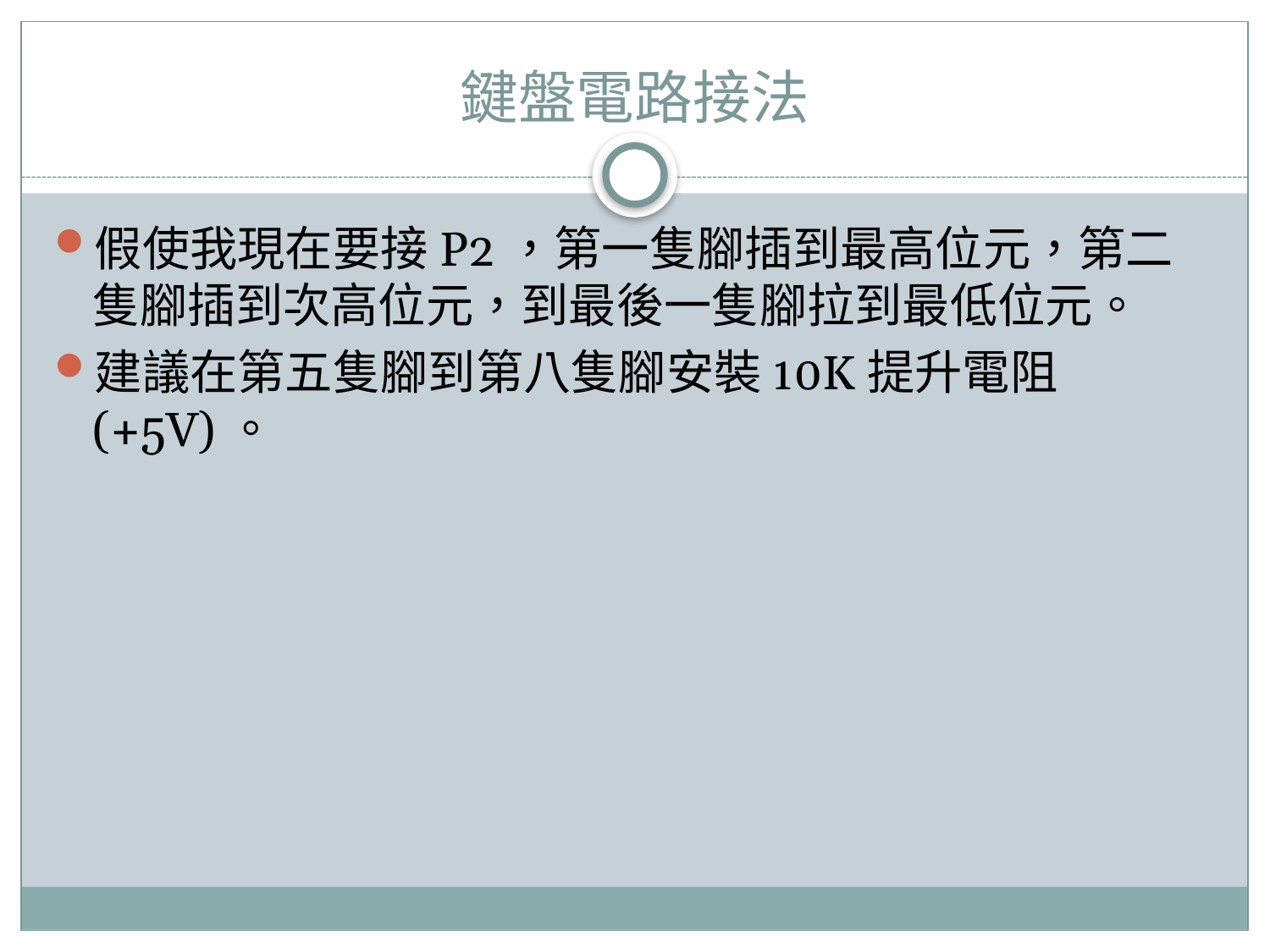

# 鍵盤電路接法
假使我現在要接P2，第一隻腳插到最高位元，第二隻腳插到次高位元，到最後一隻腳拉到最低位元。
建議在第五隻腳到第八隻腳安裝10K提升電阻(+5V)。